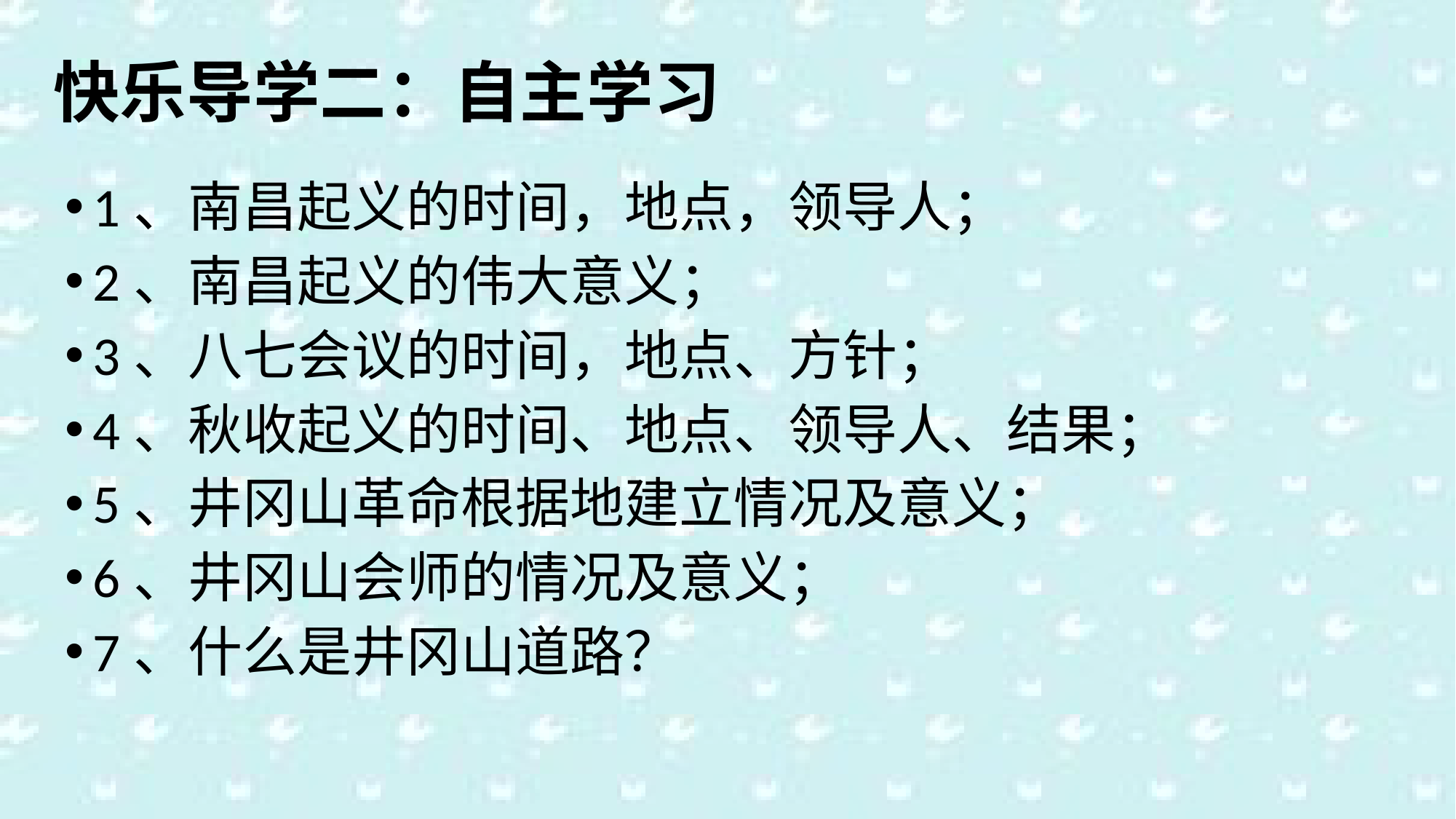

# 快乐导学二：自主学习
1、南昌起义的时间，地点，领导人；
2、南昌起义的伟大意义；
3、八七会议的时间，地点、方针；
4、秋收起义的时间、地点、领导人、结果；
5、井冈山革命根据地建立情况及意义；
6、井冈山会师的情况及意义；
7、什么是井冈山道路？